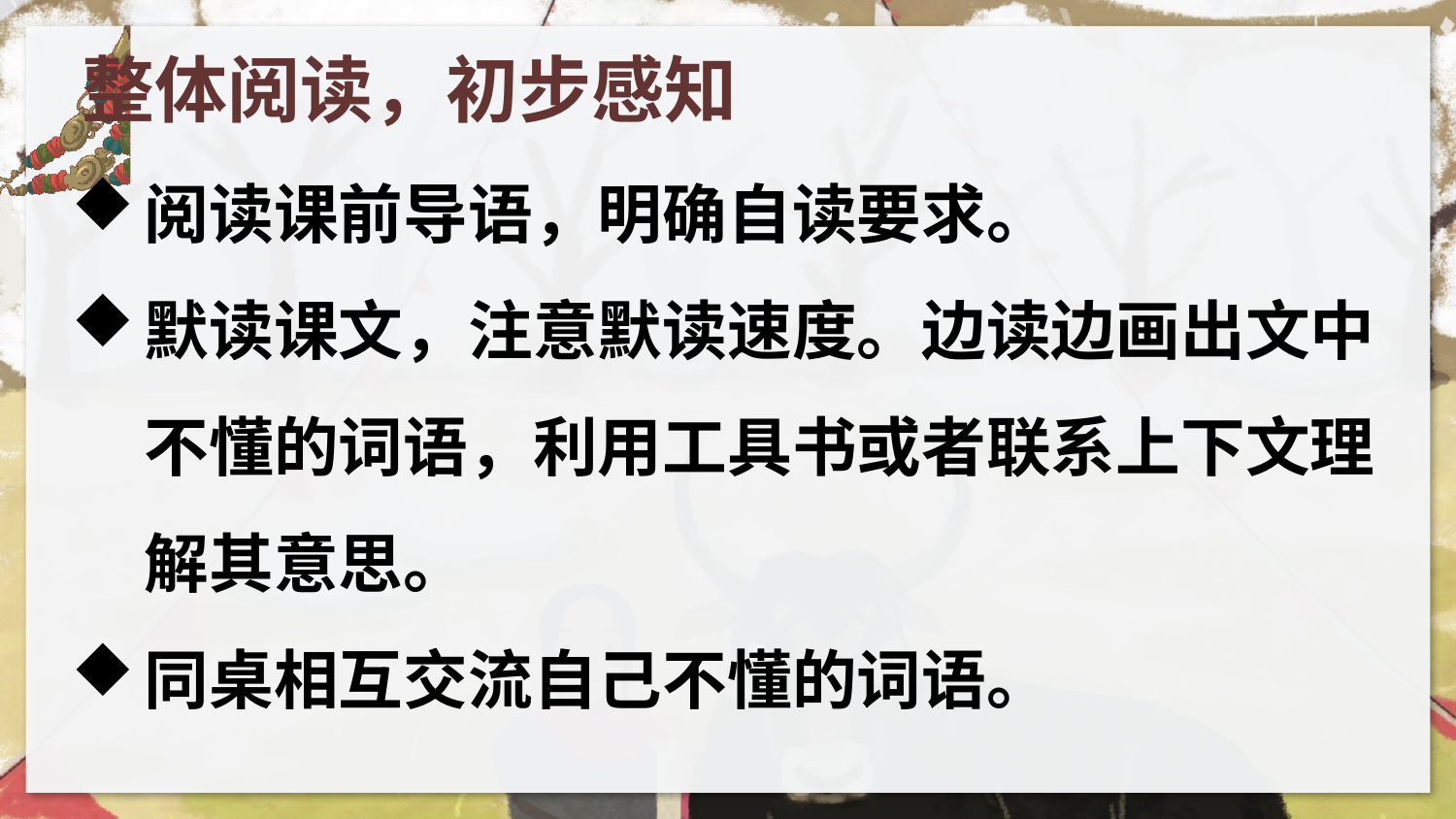

整体阅读，初步感知
阅读课前导语，明确自读要求。
默读课文，注意默读速度。边读边画出文中不懂的词语，利用工具书或者联系上下文理解其意思。
同桌相互交流自己不懂的词语。